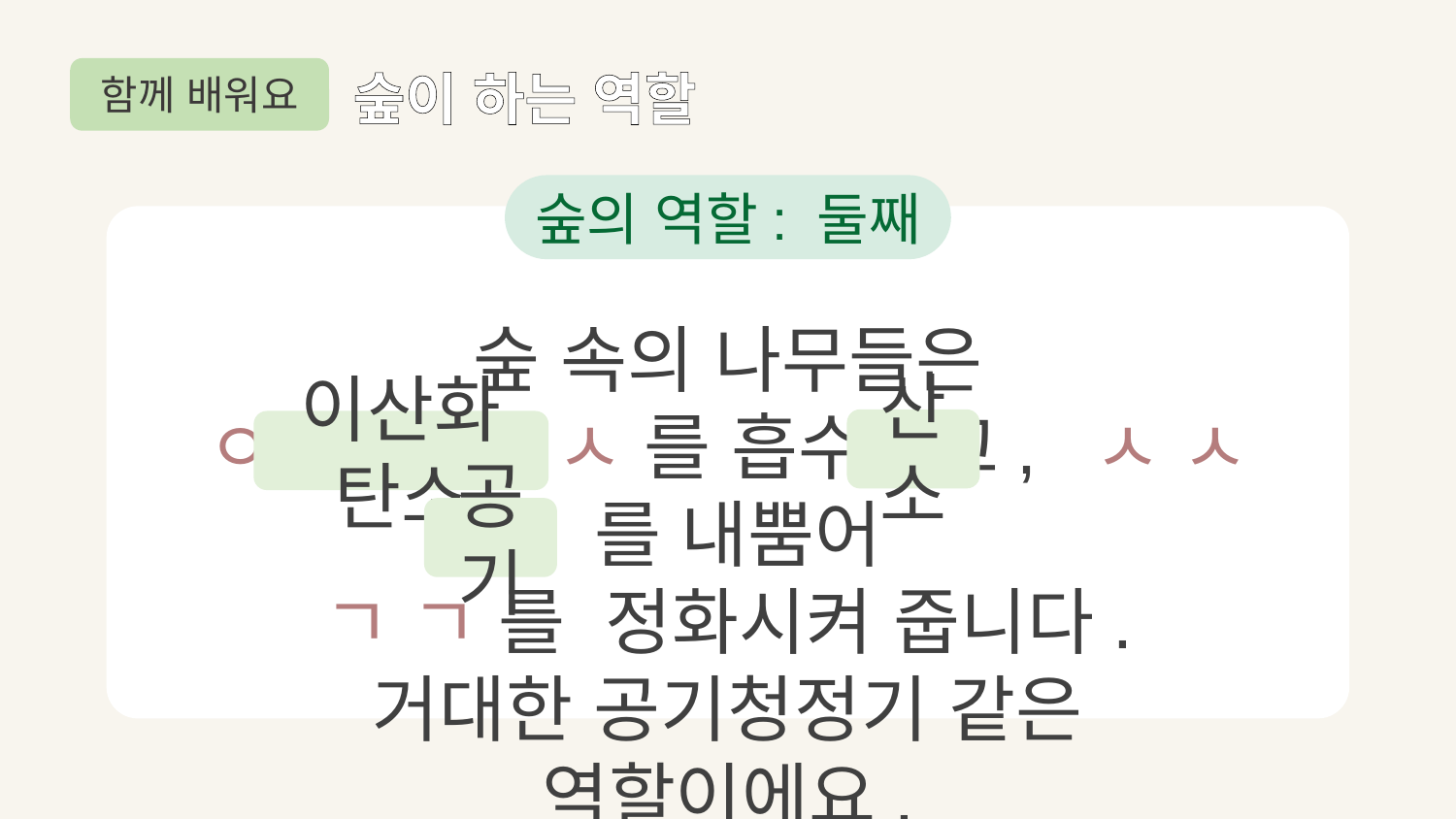

함께 배워요
숲이 하는 역할
숲의 역할: 둘째

숲 속의 나무들은
ㅇ ㅅ ㅎ ㅌ ㅅ 를 흡수하고,  ㅅ ㅅ  를 내뿜어
ㄱ ㄱ 를  정화시켜 줍니다.
거대한 공기청정기 같은 역할이에요.
산소
이산화탄소
공기